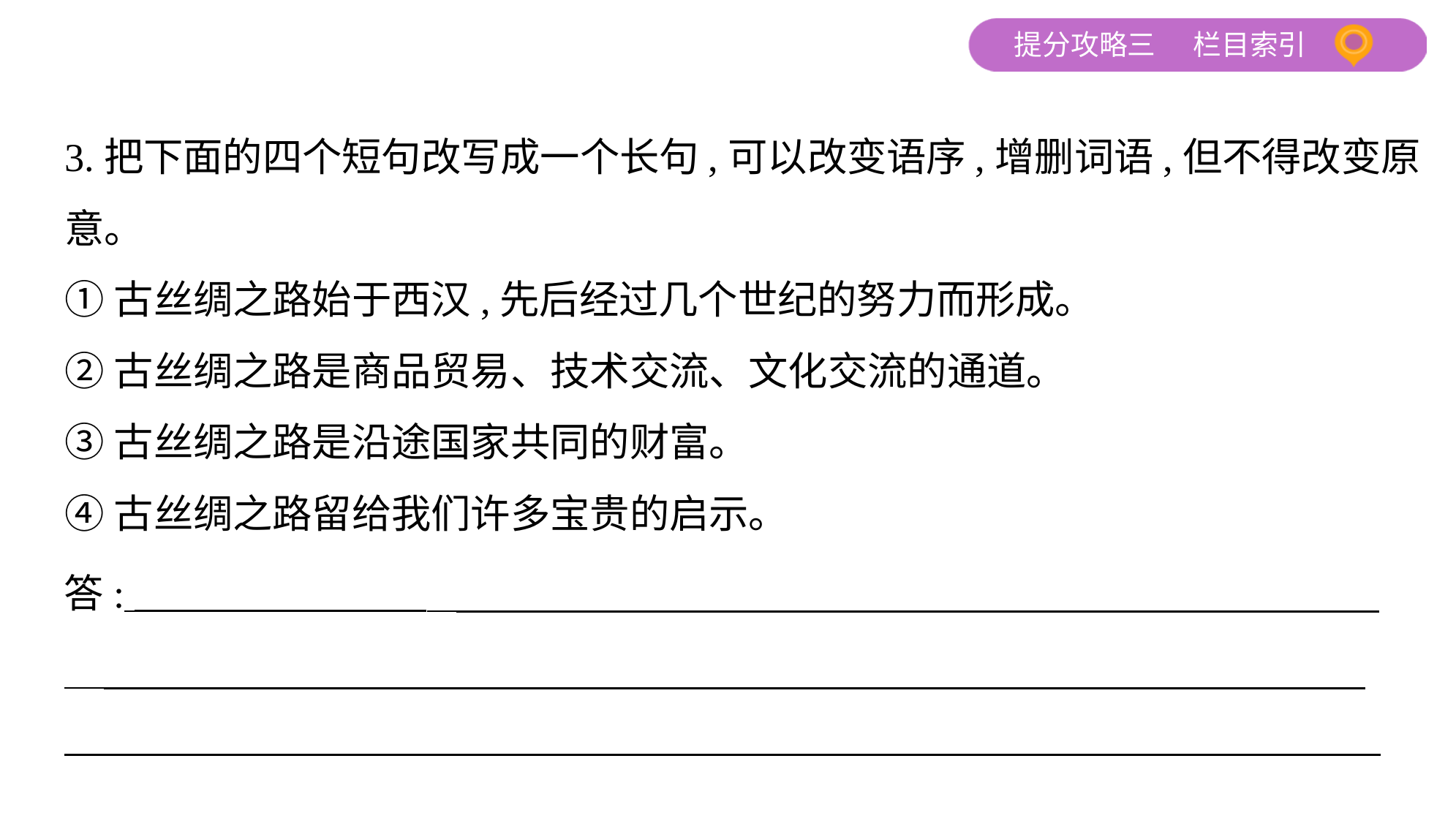

3.把下面的四个短句改写成一个长句,可以改变语序,增删词语,但不得改变原
意。
①古丝绸之路始于西汉,先后经过几个世纪的努力而形成。
②古丝绸之路是商品贸易、技术交流、文化交流的通道。
③古丝绸之路是沿途国家共同的财富。
④古丝绸之路留给我们许多宝贵的启示。
答: